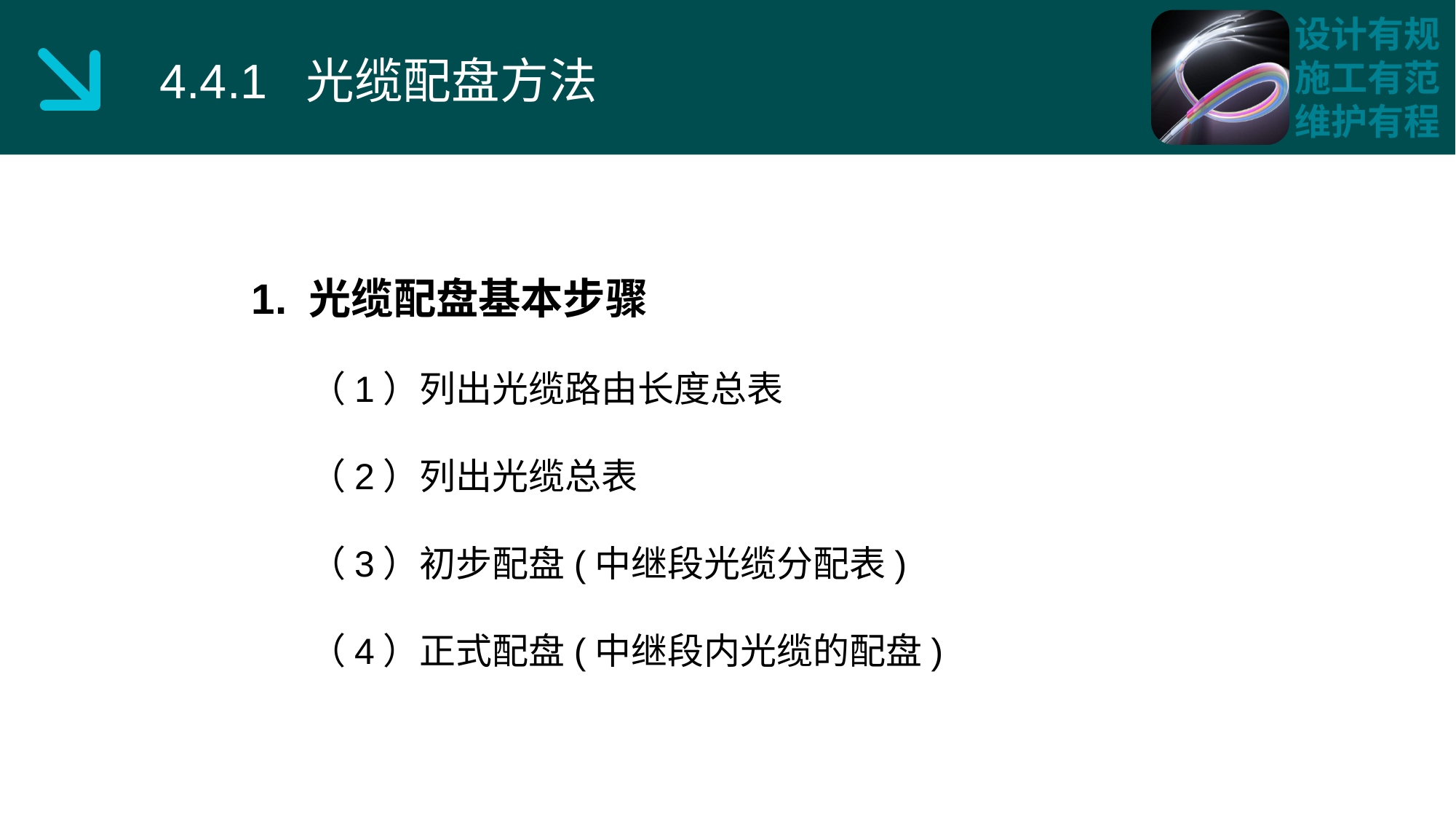

4.4.1  光缆配盘方法

1. 光缆配盘基本步骤

      （1）列出光缆路由长度总表

      （2）列出光缆总表

      （3）初步配盘(中继段光缆分配表)

      （4）正式配盘(中继段内光缆的配盘)